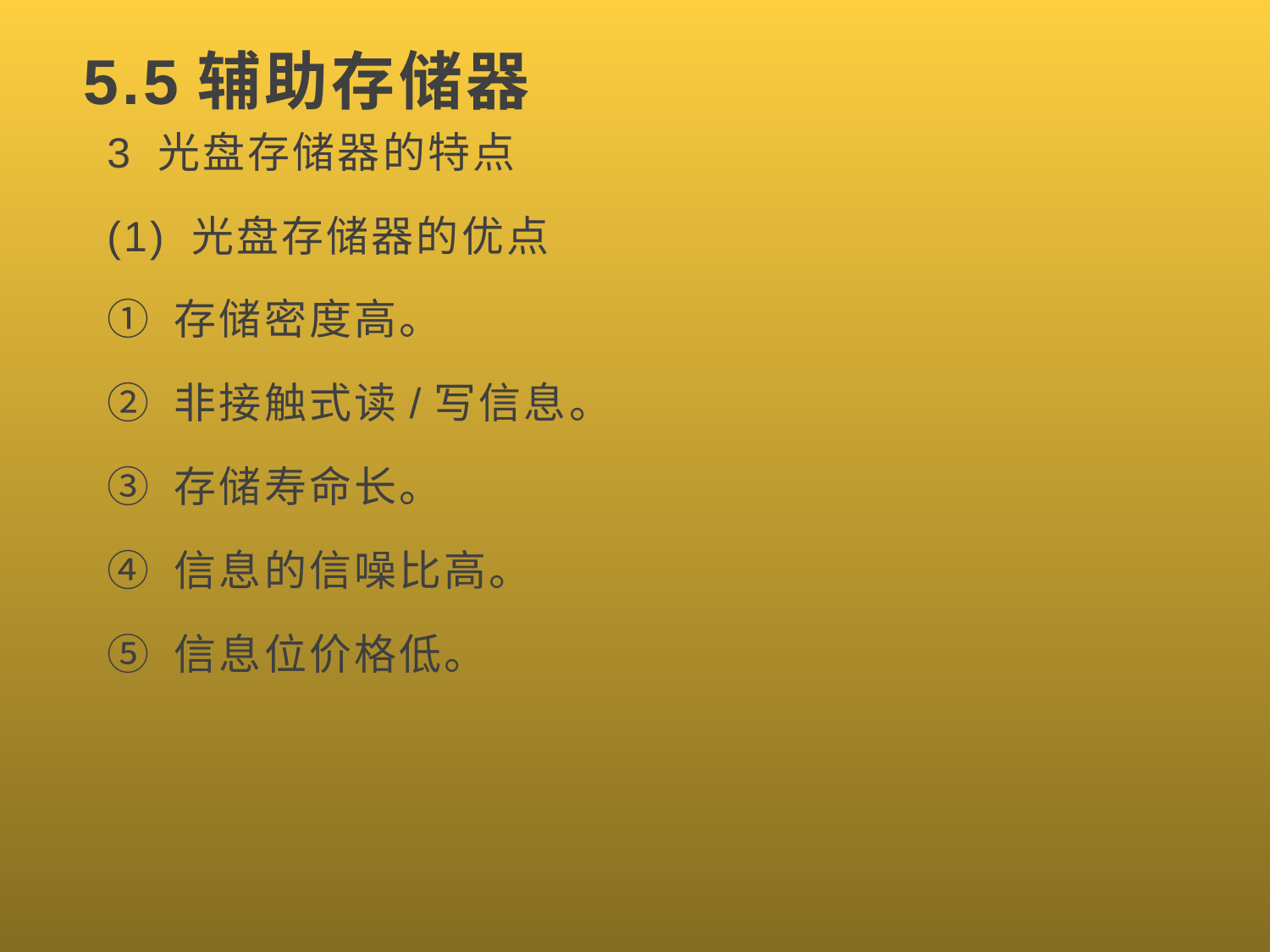

# 5.5辅助存储器

3 光盘存储器的特点
(1) 光盘存储器的优点
① 存储密度高。
② 非接触式读/写信息。
③ 存储寿命长。
④ 信息的信噪比高。
⑤ 信息位价格低。